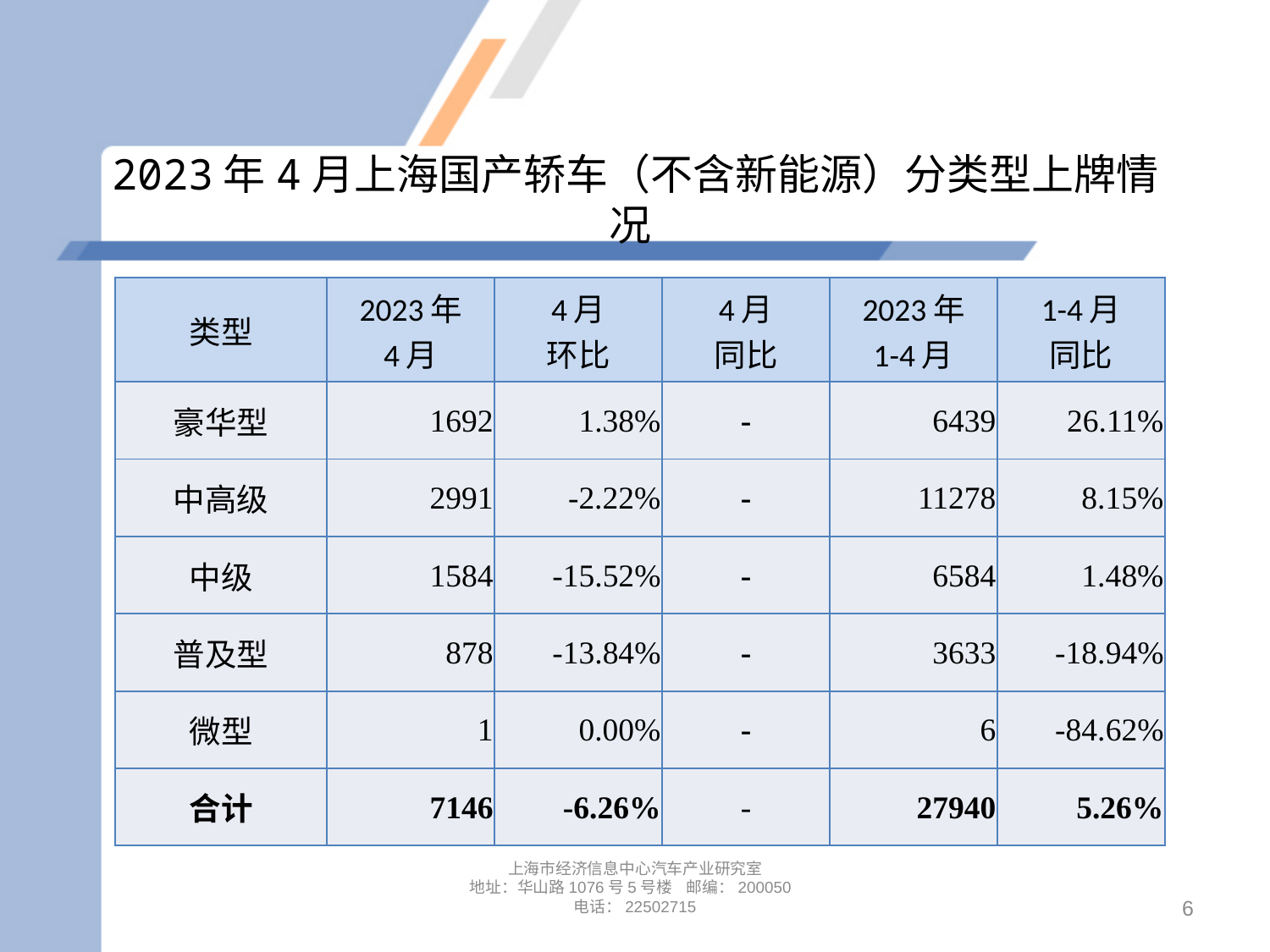

# 2023年4月上海国产轿车（不含新能源）分类型上牌情况
| 类型 | 2023年 4月 | 4月 环比 | 4月 同比 | 2023年 1-4月 | 1-4月 同比 |
| --- | --- | --- | --- | --- | --- |
| 豪华型 | 1692 | 1.38% | - | 6439 | 26.11% |
| 中高级 | 2991 | -2.22% | - | 11278 | 8.15% |
| 中级 | 1584 | -15.52% | - | 6584 | 1.48% |
| 普及型 | 878 | -13.84% | - | 3633 | -18.94% |
| 微型 | 1 | 0.00% | - | 6 | -84.62% |
| 合计 | 7146 | -6.26% | - | 27940 | 5.26% |
上海市经济信息中心汽车产业研究室
地址：华山路1076号5号楼    邮编：200050
电话：22502715

6